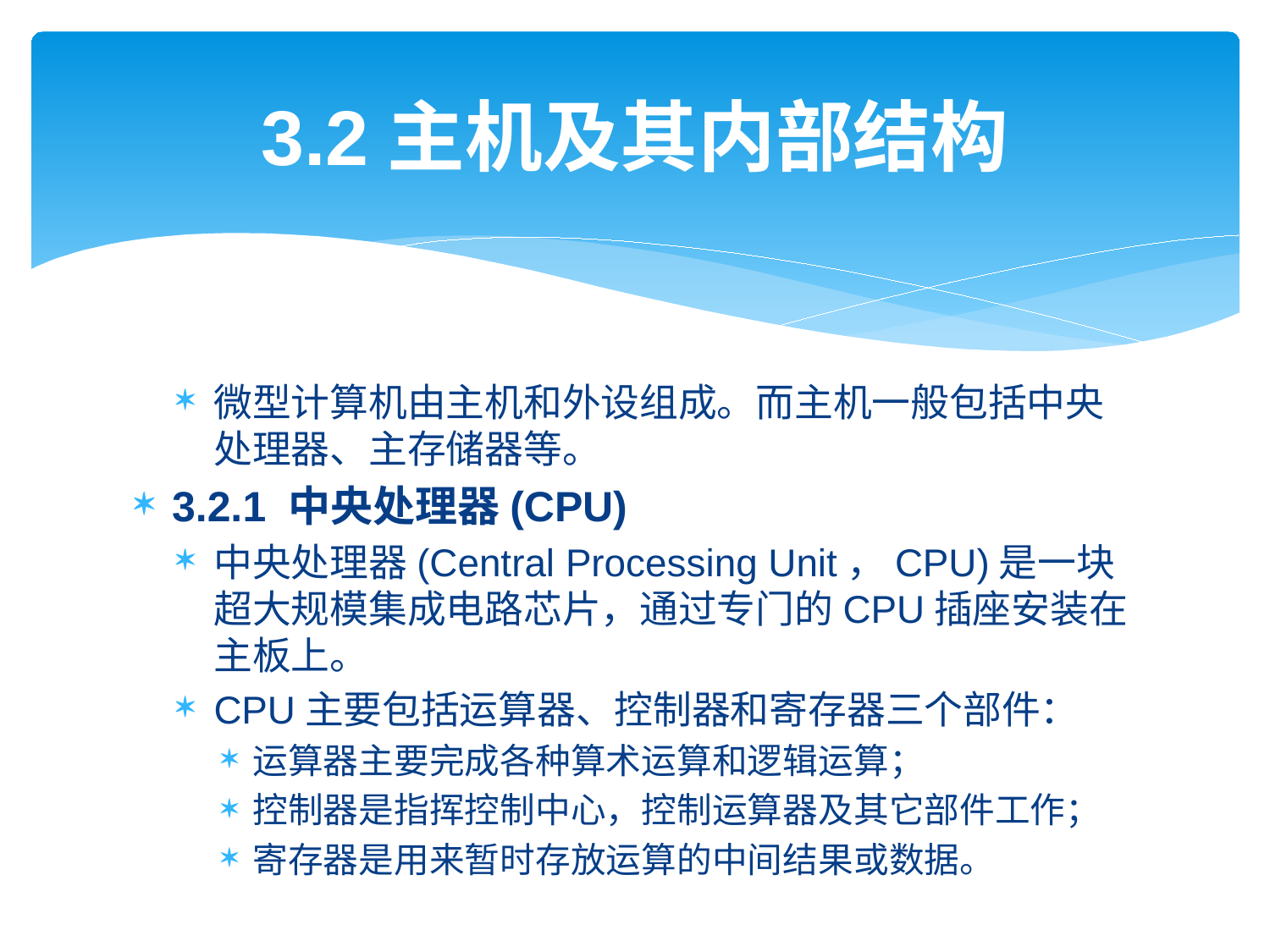

# 3.2主机及其内部结构
微型计算机由主机和外设组成。而主机一般包括中央处理器、主存储器等。
3.2.1 中央处理器(CPU)
中央处理器(Central Processing Unit，CPU)是一块超大规模集成电路芯片，通过专门的CPU插座安装在主板上。
CPU主要包括运算器、控制器和寄存器三个部件：
运算器主要完成各种算术运算和逻辑运算；
控制器是指挥控制中心，控制运算器及其它部件工作；
寄存器是用来暂时存放运算的中间结果或数据。